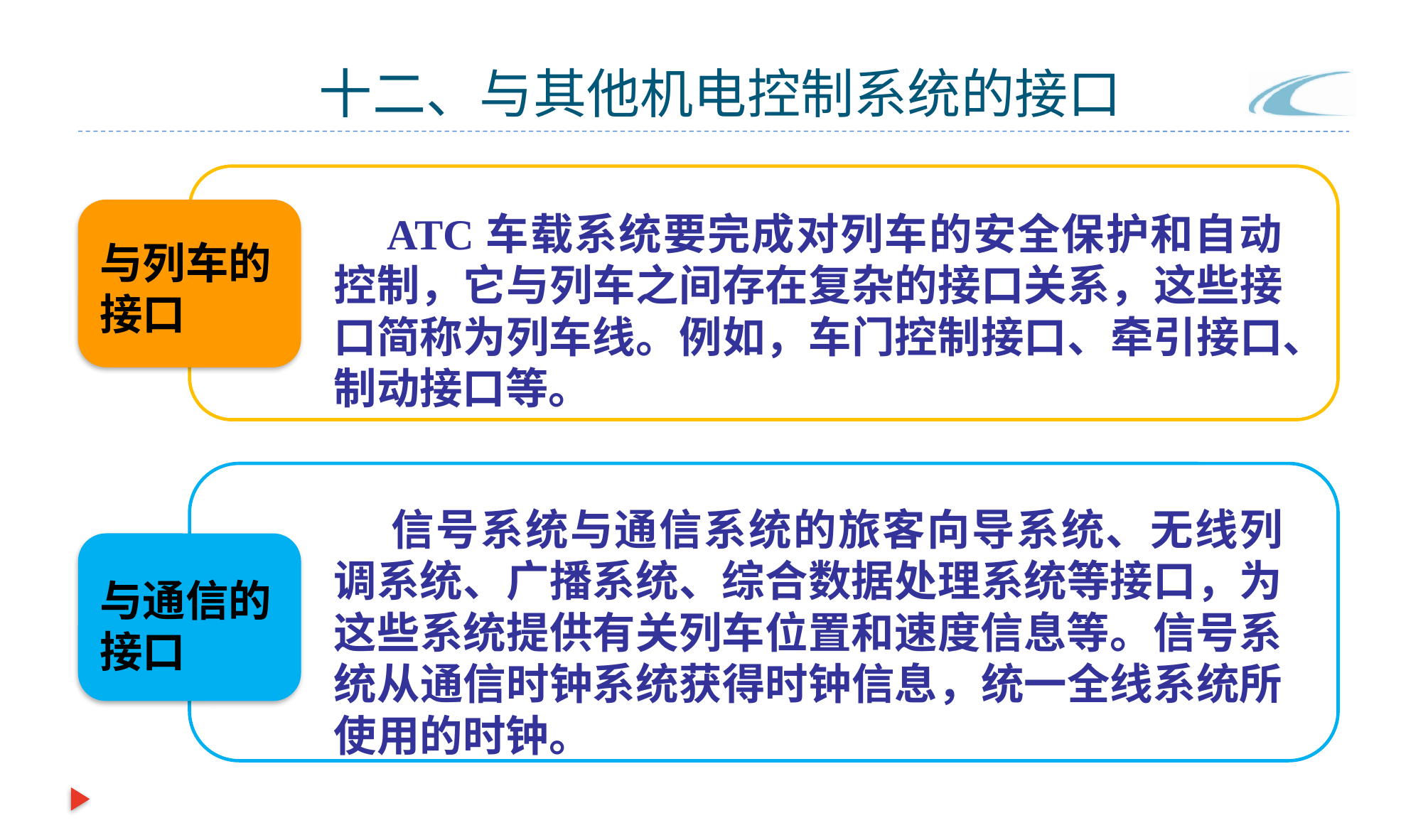

# 十二、与其他机电控制系统的接口

    ATC车载系统要完成对列车的安全保护和自动控制，它与列车之间存在复杂的接口关系，这些接口简称为列车线。例如，车门控制接口、牵引接口、制动接口等。
与列车的接口

    信号系统与通信系统的旅客向导系统、无线列调系统、广播系统、综合数据处理系统等接口，为这些系统提供有关列车位置和速度信息等。信号系统从通信时钟系统获得时钟信息，统一全线系统所使用的时钟。

与通信的接口